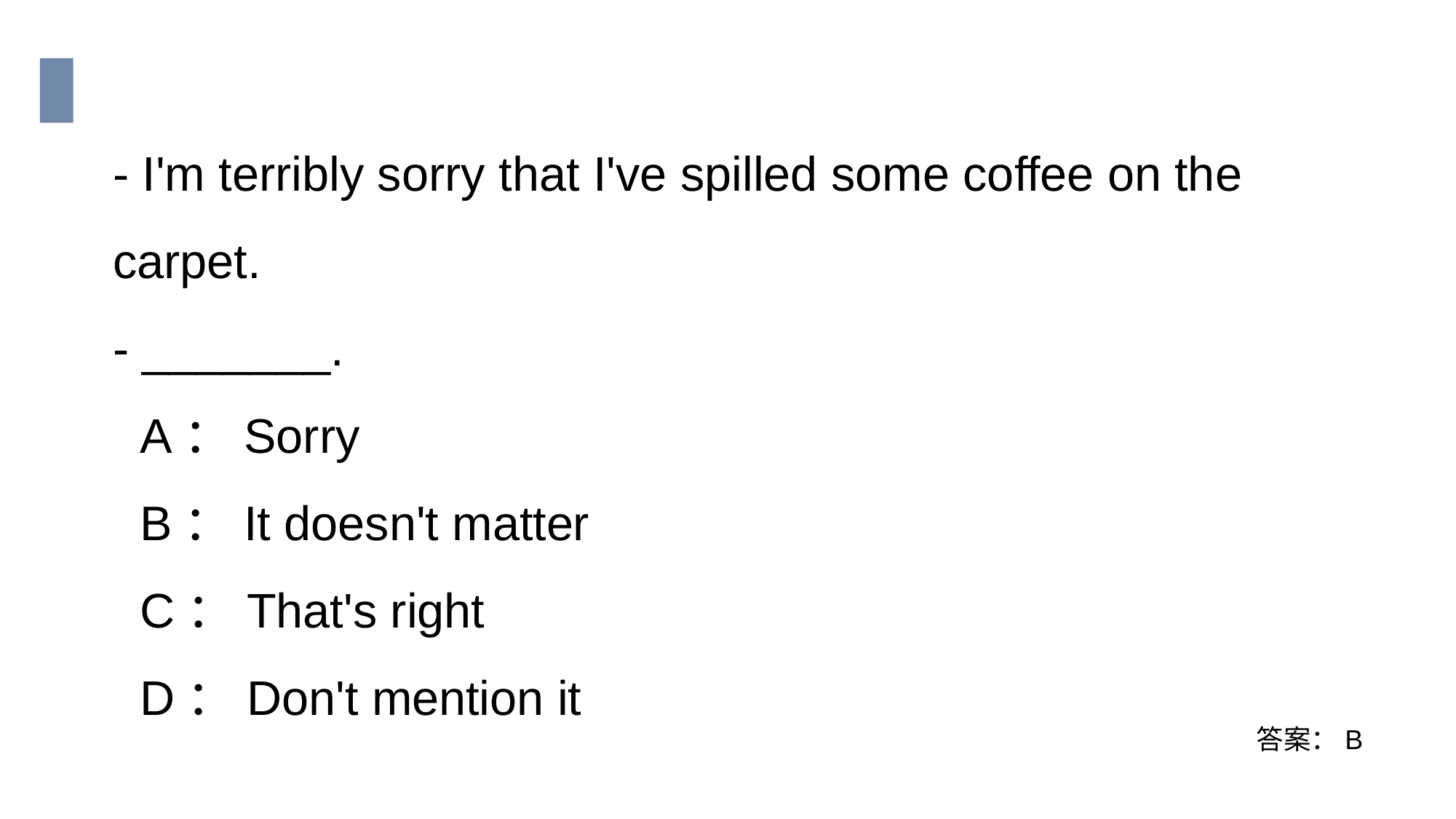

- I'm terribly sorry that I've spilled some coffee on the carpet.
- _______.
  A：Sorry
  B：It doesn't matter
  C：That's right
  D：Don't mention it
答案：B